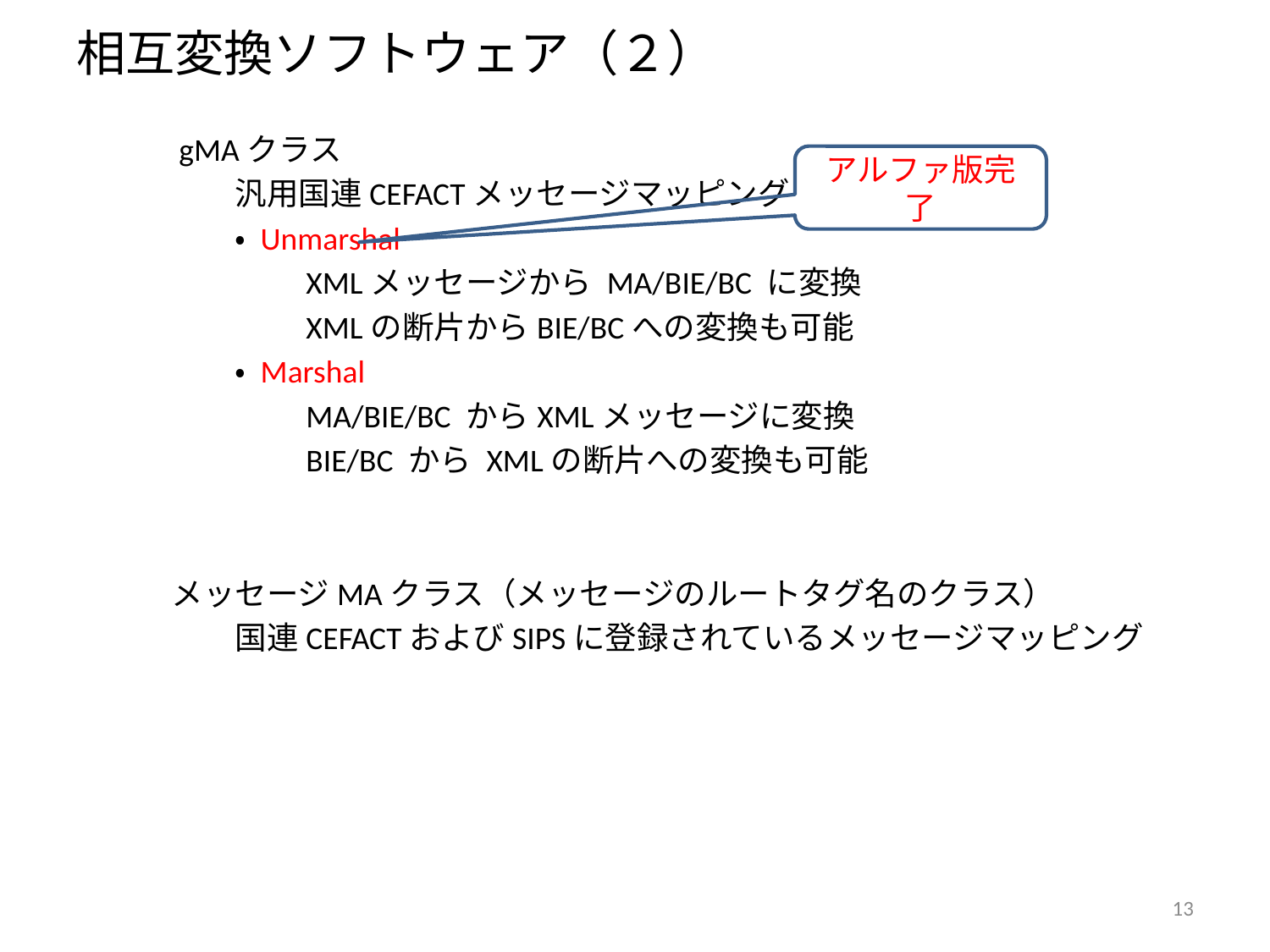

# 相互変換ソフトウェア（２）
　　　gMAクラス
　　　　　汎用国連CEFACTメッセージマッピング
　　　　　・ Unmarshal
　　　　　　　XMLメッセージから MA/BIE/BC に変換
　　　　　　　XMLの断片からBIE/BCへの変換も可能
　　　　　・ Marshal
　　　　　　　MA/BIE/BC からXMLメッセージに変換
　　　　　　　BIE/BC から XMLの断片への変換も可能

　　　メッセージMAクラス（メッセージのルートタグ名のクラス）
　　　　　国連CEFACTおよびSIPSに登録されているメッセージマッピング
アルファ版完了
13